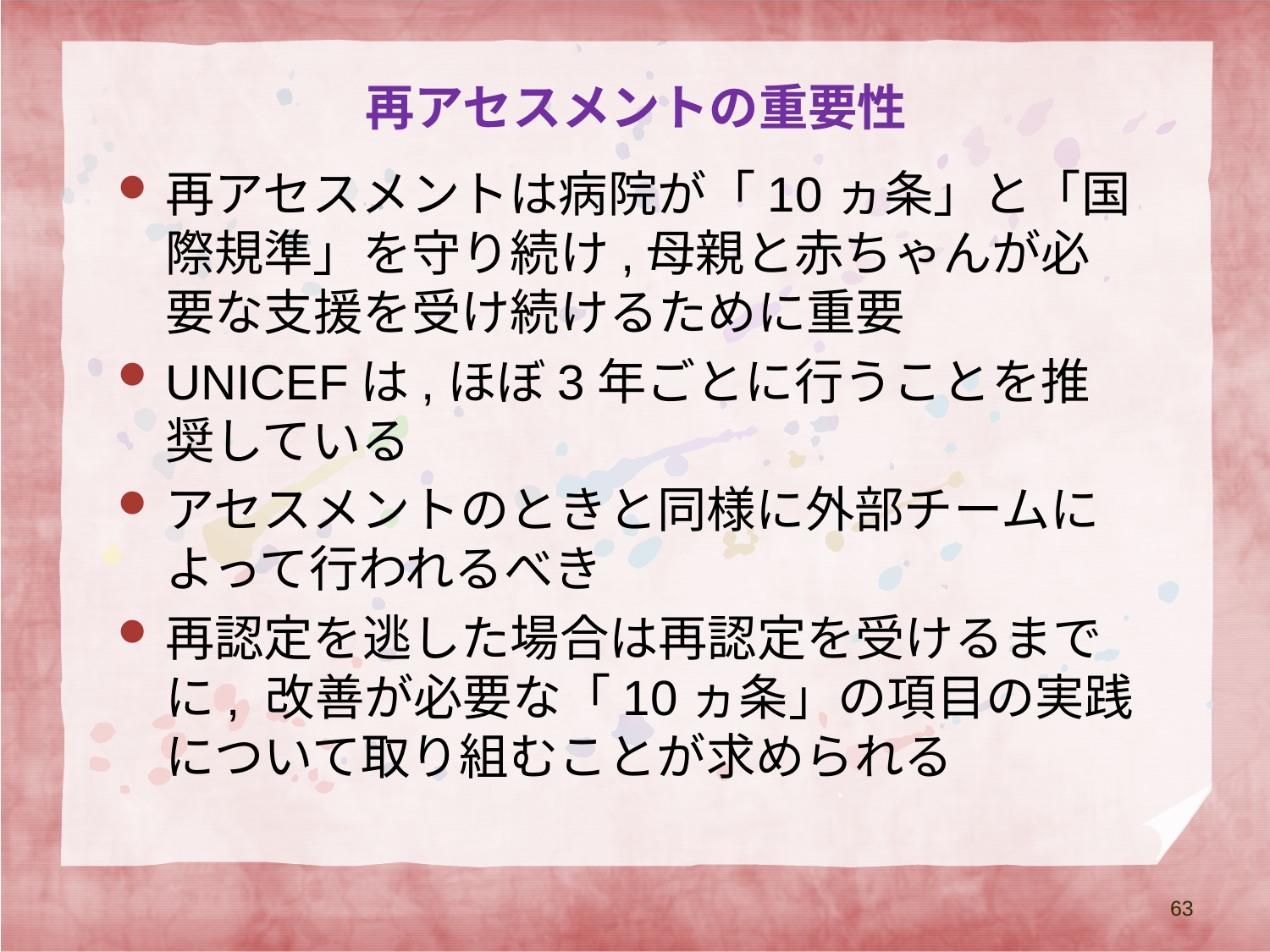

# 再アセスメントの重要性
再アセスメントは病院が「10ヵ条」と「国際規準」を守り続け,母親と赤ちゃんが必要な支援を受け続けるために重要
UNICEFは,ほぼ3年ごとに行うことを推奨している
アセスメントのときと同様に外部チームによって行われるべき
再認定を逃した場合は再認定を受けるまでに, 改善が必要な「10ヵ条」の項目の実践について取り組むことが求められる

63